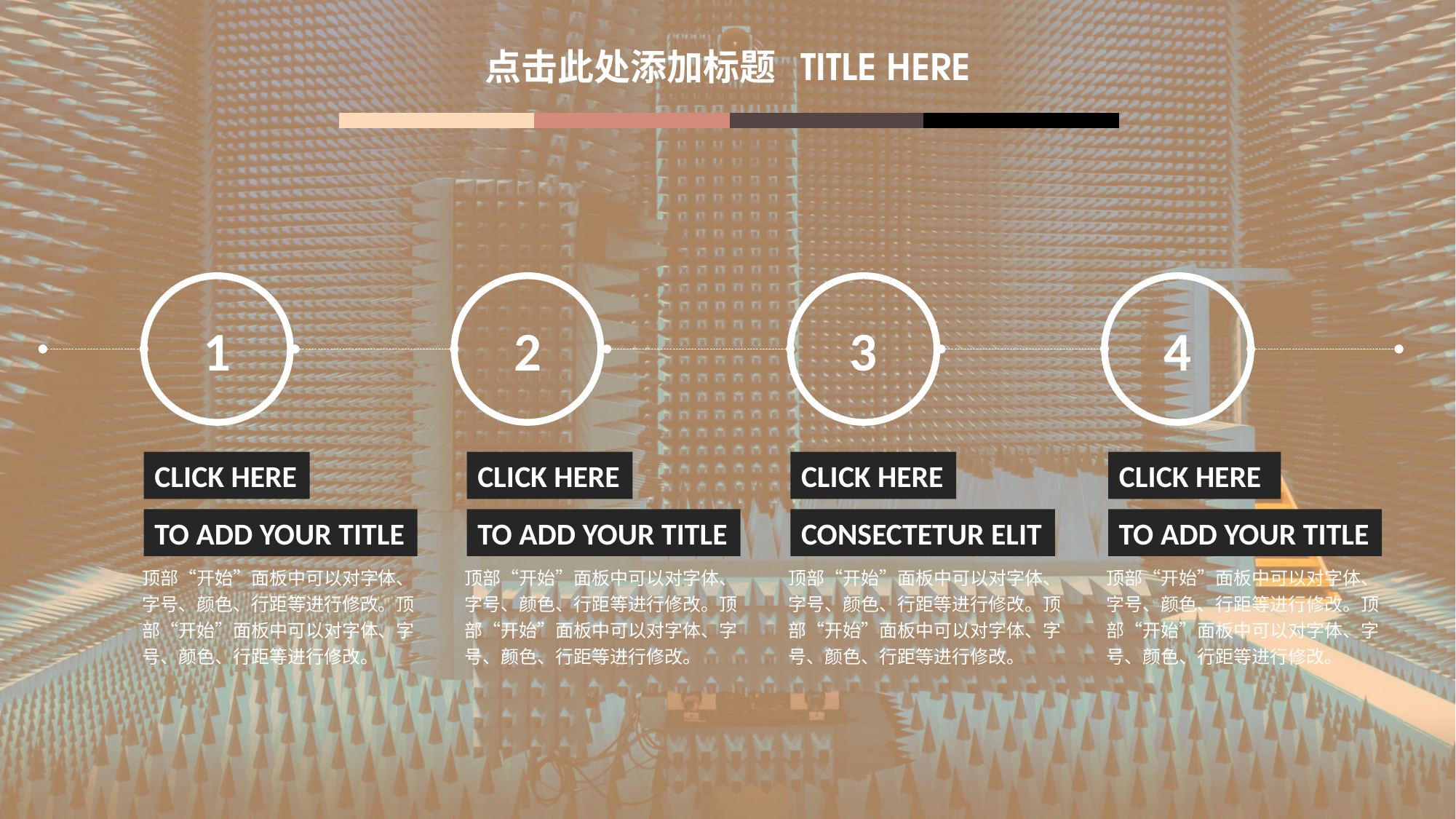

点击此处添加标题  TITLE HERE
1
2
3
4
CLICK HERE
CLICK HERE
CLICK HERE
CLICK HERE
TO ADD YOUR TITLE
TO ADD YOUR TITLE
CONSECTETUR ELIT
TO ADD YOUR TITLE
顶部“开始”面板中可以对字体、字号、颜色、行距等进行修改。顶部“开始”面板中可以对字体、字号、颜色、行距等进行修改。

顶部“开始”面板中可以对字体、字号、颜色、行距等进行修改。顶部“开始”面板中可以对字体、字号、颜色、行距等进行修改。

顶部“开始”面板中可以对字体、字号、颜色、行距等进行修改。顶部“开始”面板中可以对字体、字号、颜色、行距等进行修改。

顶部“开始”面板中可以对字体、字号、颜色、行距等进行修改。顶部“开始”面板中可以对字体、字号、颜色、行距等进行修改。